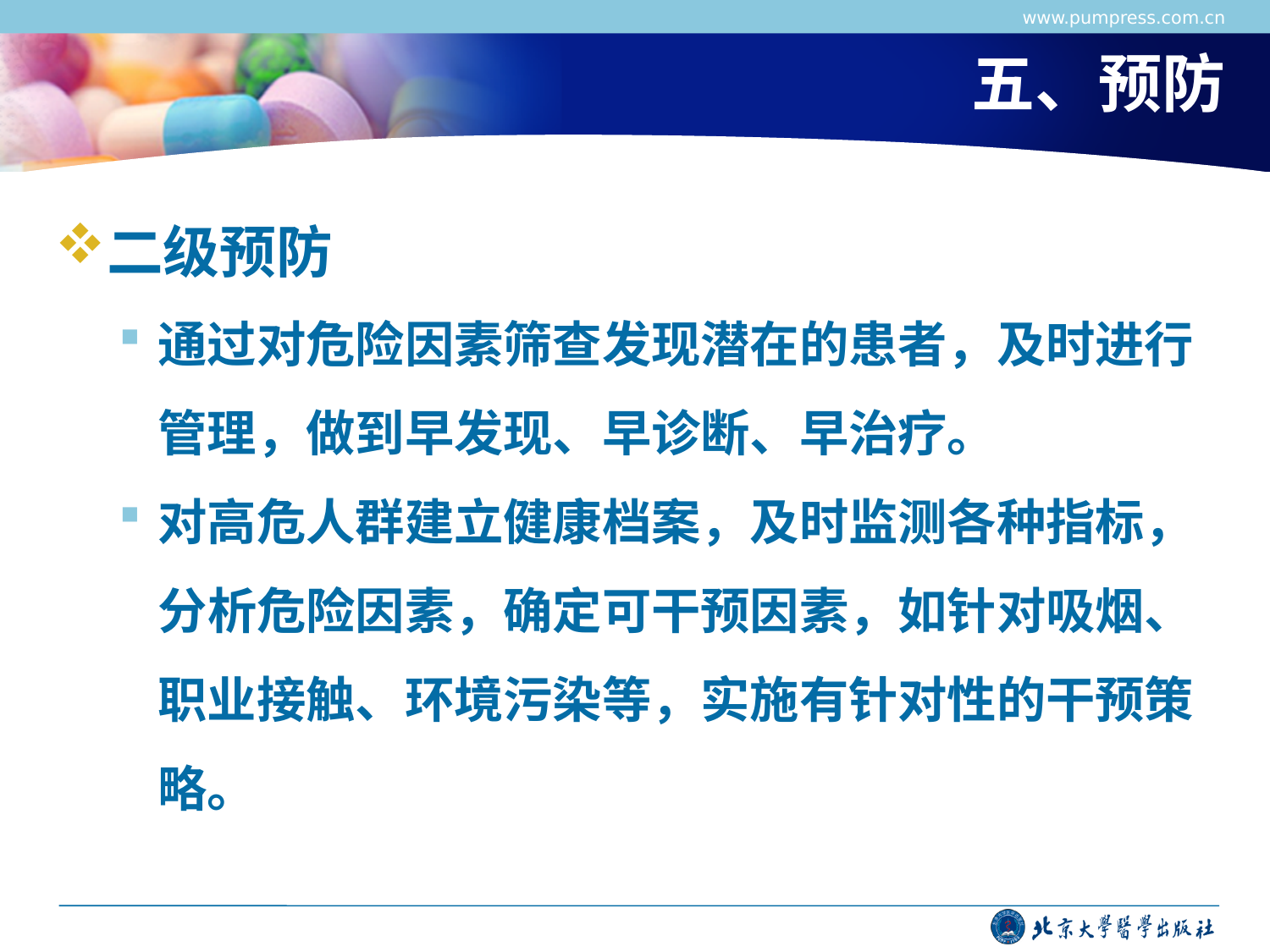

www.pumpress.com.cn
# 五、预防
二级预防
通过对危险因素筛查发现潜在的患者，及时进行管理，做到早发现、早诊断、早治疗。
对高危人群建立健康档案，及时监测各种指标，分析危险因素，确定可干预因素，如针对吸烟、职业接触、环境污染等，实施有针对性的干预策略。